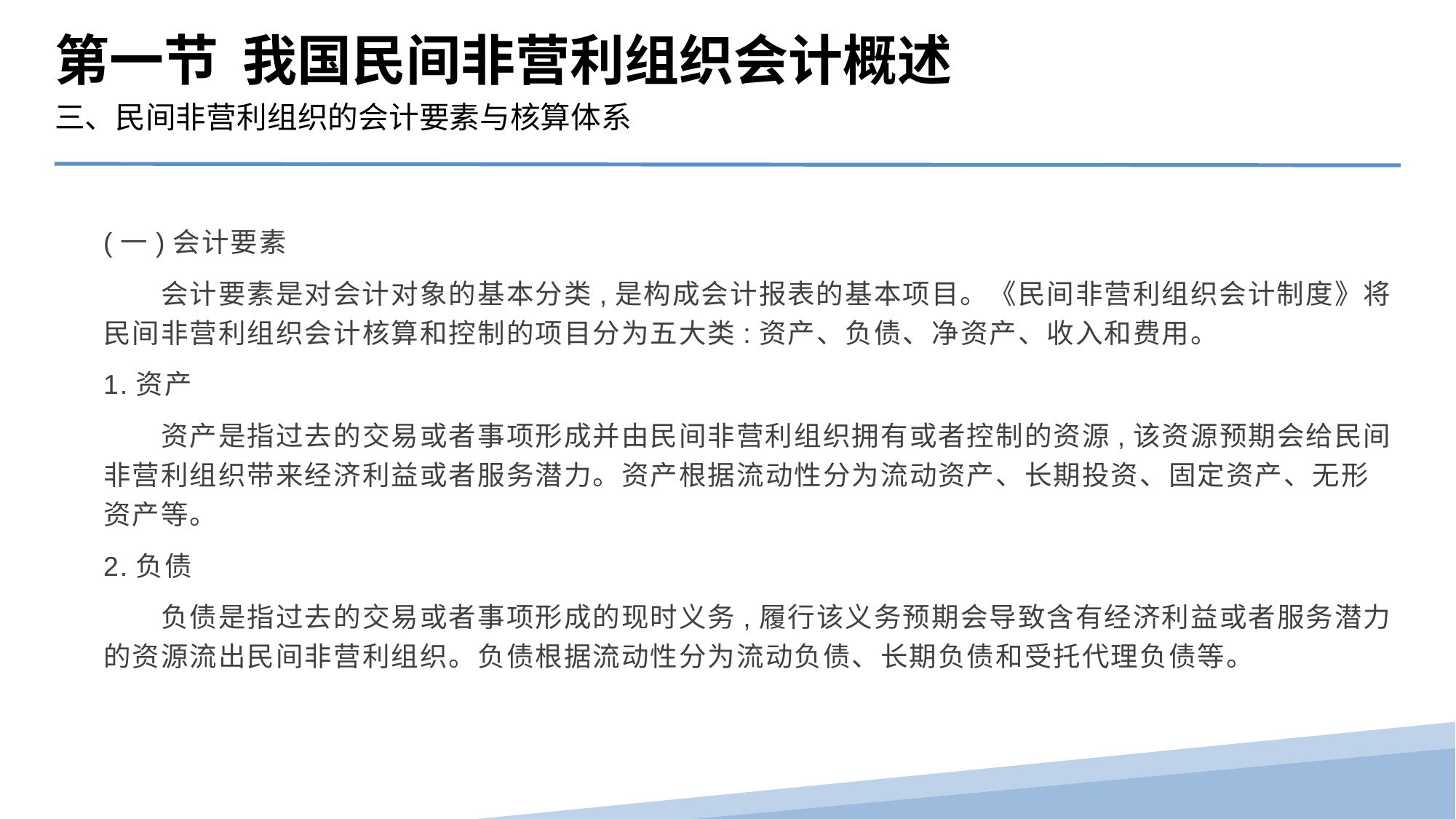

第一节  我国民间非营利组织会计概述
三、民间非营利组织的会计要素与核算体系
(一)会计要素
　　会计要素是对会计对象的基本分类,是构成会计报表的基本项目。《民间非营利组织会计制度》将民间非营利组织会计核算和控制的项目分为五大类:资产、负债、净资产、收入和费用。
1.资产
　　资产是指过去的交易或者事项形成并由民间非营利组织拥有或者控制的资源,该资源预期会给民间非营利组织带来经济利益或者服务潜力。资产根据流动性分为流动资产、长期投资、固定资产、无形资产等。
2.负债
　　负债是指过去的交易或者事项形成的现时义务,履行该义务预期会导致含有经济利益或者服务潜力的资源流出民间非营利组织。负债根据流动性分为流动负债、长期负债和受托代理负债等。